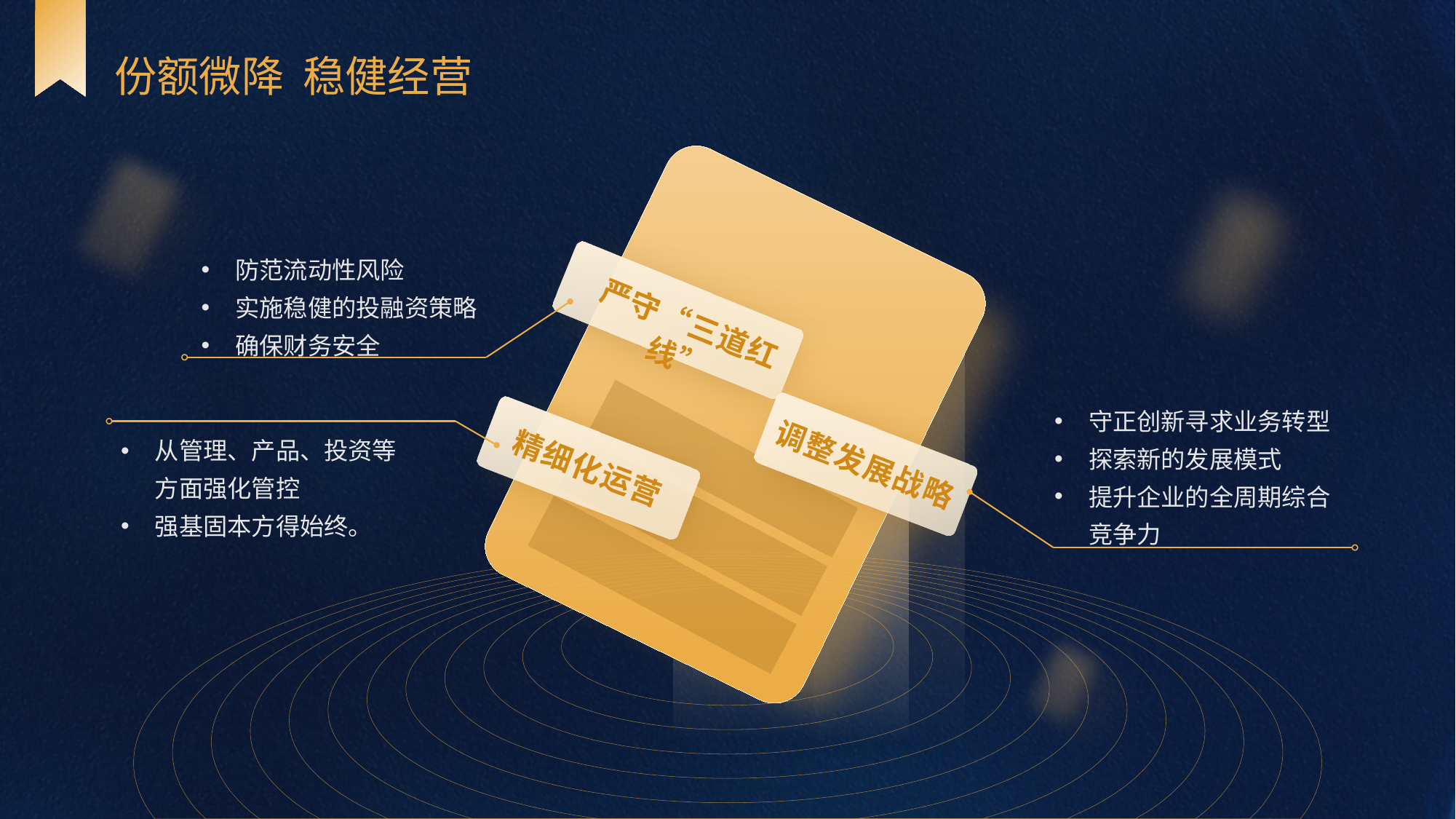

份额微降  稳健经营

防范流动性风险
实施稳健的投融资策略
确保财务安全

严守“三道红线”

守正创新寻求业务转型
探索新的发展模式
提升企业的全周期综合竞争力

从管理、产品、投资等方面强化管控
强基固本方得始终。

调整发展战略
精细化运营